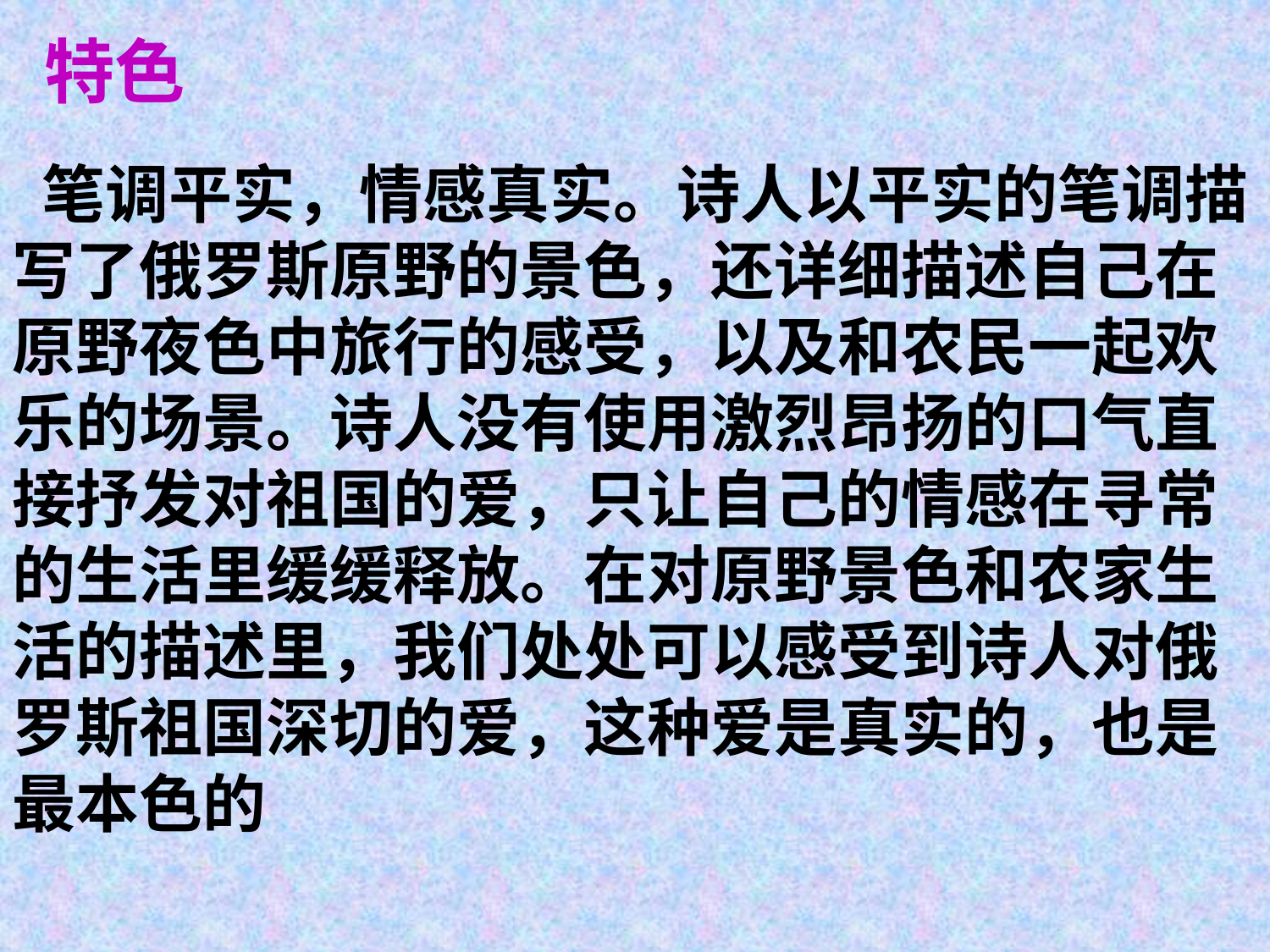

特色
 笔调平实，情感真实。诗人以平实的笔调描写了俄罗斯原野的景色，还详细描述自己在原野夜色中旅行的感受，以及和农民一起欢乐的场景。诗人没有使用激烈昂扬的口气直接抒发对祖国的爱，只让自己的情感在寻常的生活里缓缓释放。在对原野景色和农家生活的描述里，我们处处可以感受到诗人对俄罗斯祖国深切的爱，这种爱是真实的，也是最本色的